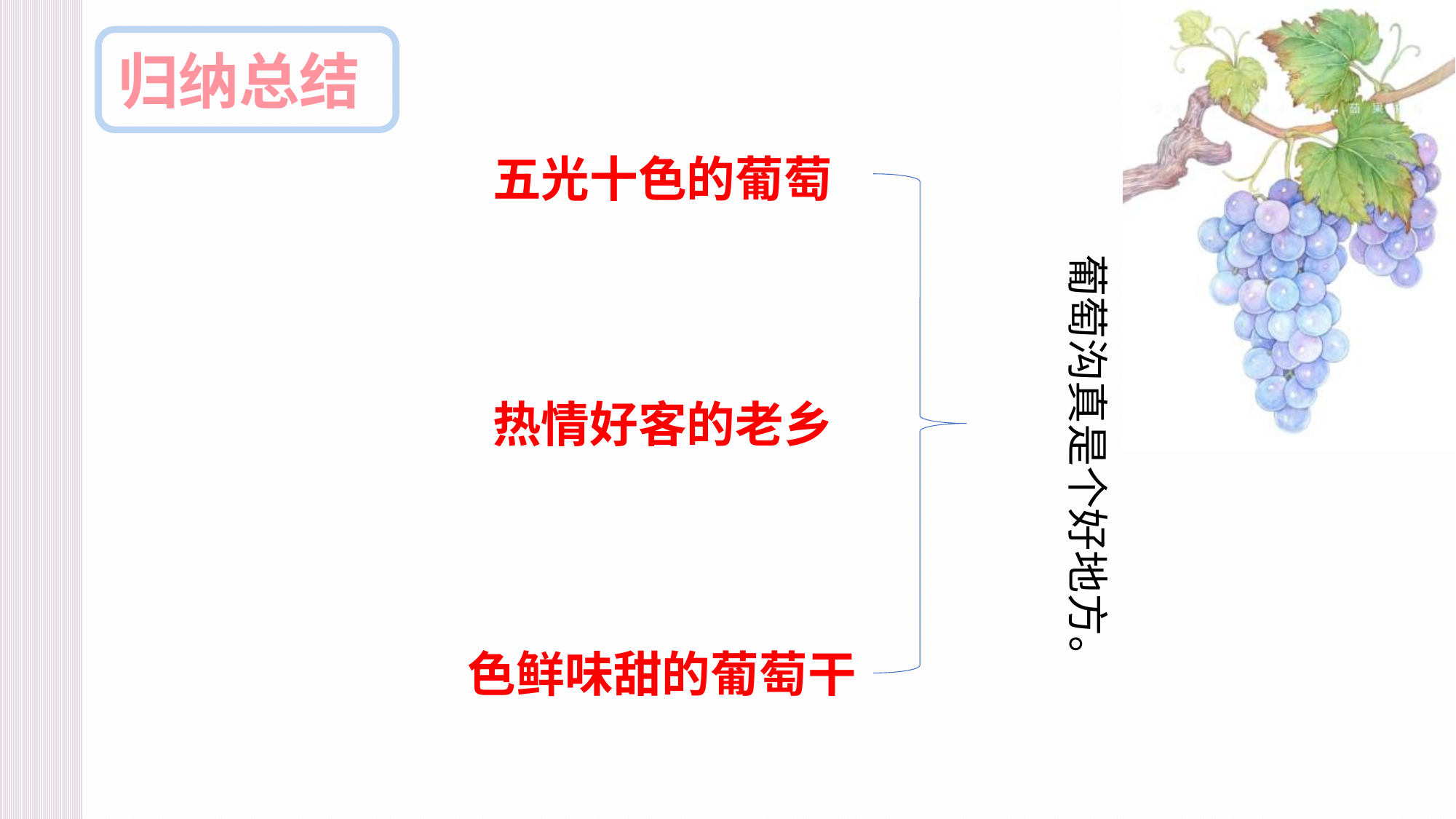

归纳总结
五光十色的葡萄

葡萄沟真是个好地方。
热情好客的老乡
色鲜味甜的葡萄干